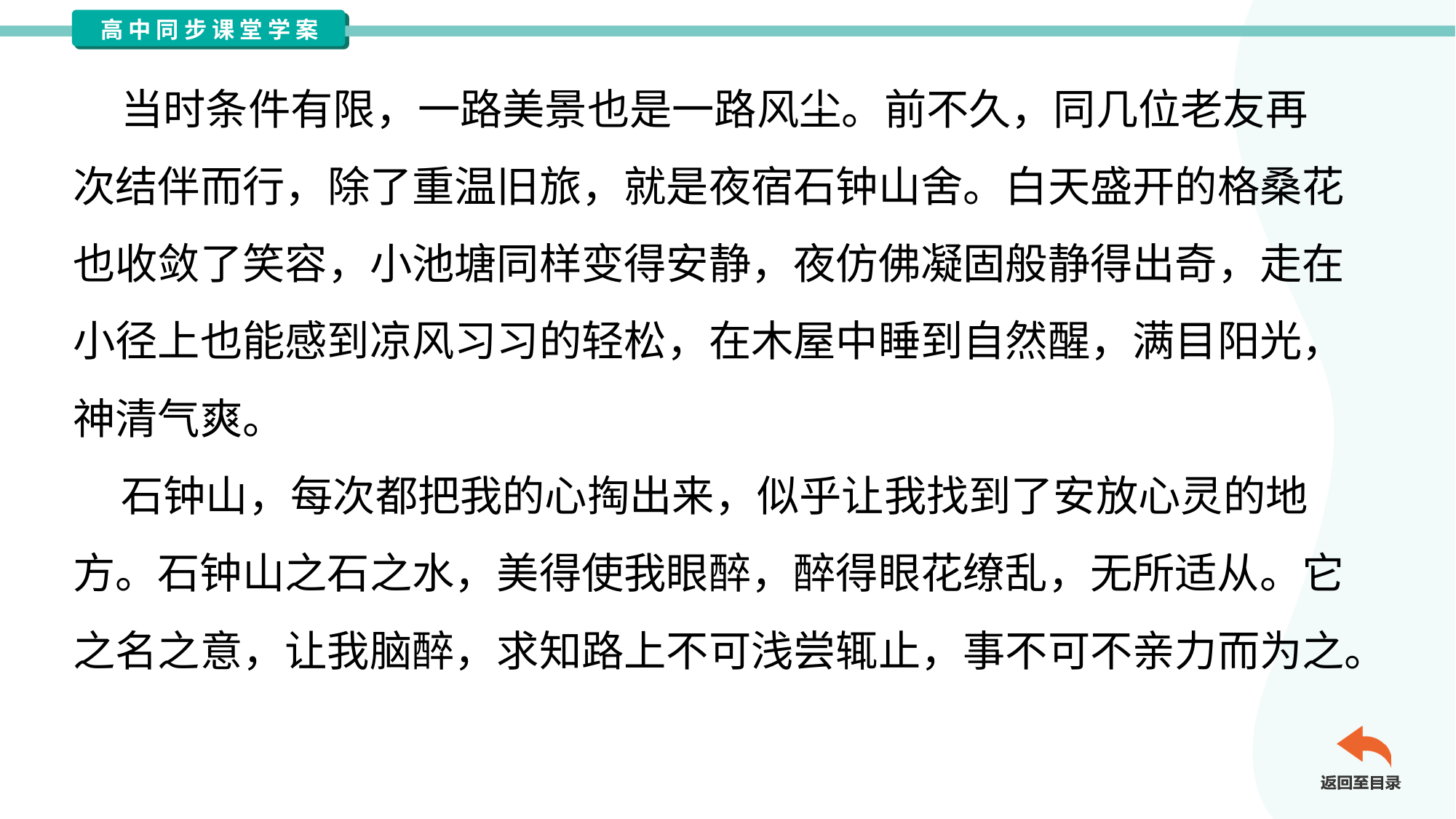

当时条件有限，一路美景也是一路风尘。前不久，同几位老友再
次结伴而行，除了重温旧旅，就是夜宿石钟山舍。白天盛开的格桑花
也收敛了笑容，小池塘同样变得安静，夜仿佛凝固般静得出奇，走在
小径上也能感到凉风习习的轻松，在木屋中睡到自然醒，满目阳光，
神清气爽。
    石钟山，每次都把我的心掏出来，似乎让我找到了安放心灵的地
方。石钟山之石之水，美得使我眼醉，醉得眼花缭乱，无所适从。它
之名之意，让我脑醉，求知路上不可浅尝辄止，事不可不亲力而为之。